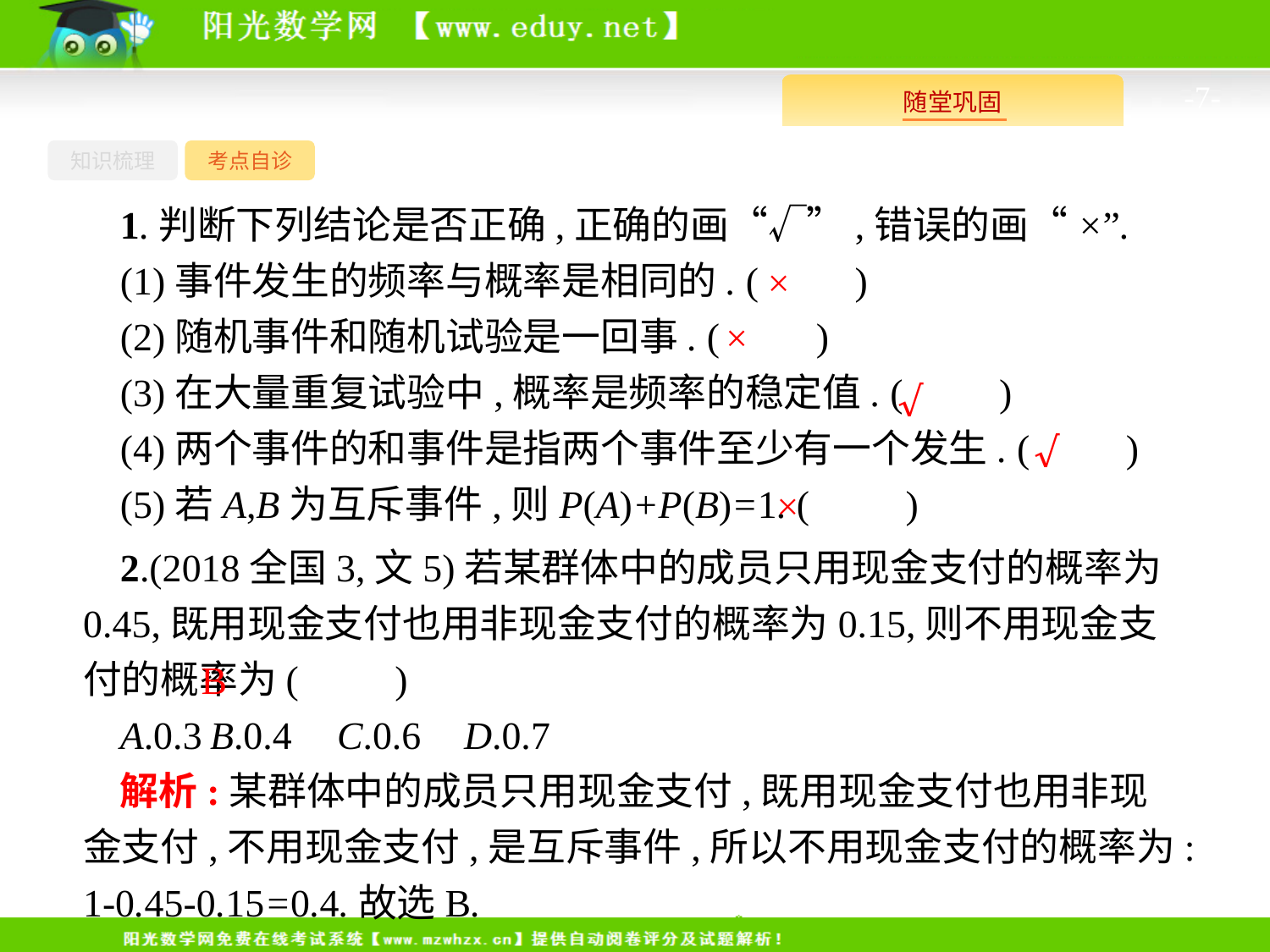

-7-
知识梳理
考点自诊
1.判断下列结论是否正确,正确的画“√”,错误的画“×”.
(1)事件发生的频率与概率是相同的. (　　)
(2)随机事件和随机试验是一回事. (　　)
(3)在大量重复试验中,概率是频率的稳定值. (　　)
(4)两个事件的和事件是指两个事件至少有一个发生. (　　)
(5)若A,B为互斥事件,则P(A)+P(B)=1. (　　)
×
×
√
√
×
2.(2018全国3,文5)若某群体中的成员只用现金支付的概率为0.45,既用现金支付也用非现金支付的概率为0.15,则不用现金支付的概率为(　　)
A.0.3	B.0.4	C.0.6	D.0.7
B
解析:某群体中的成员只用现金支付,既用现金支付也用非现金支付,不用现金支付,是互斥事件,所以不用现金支付的概率为:1-0.45-0.15=0.4.故选B.